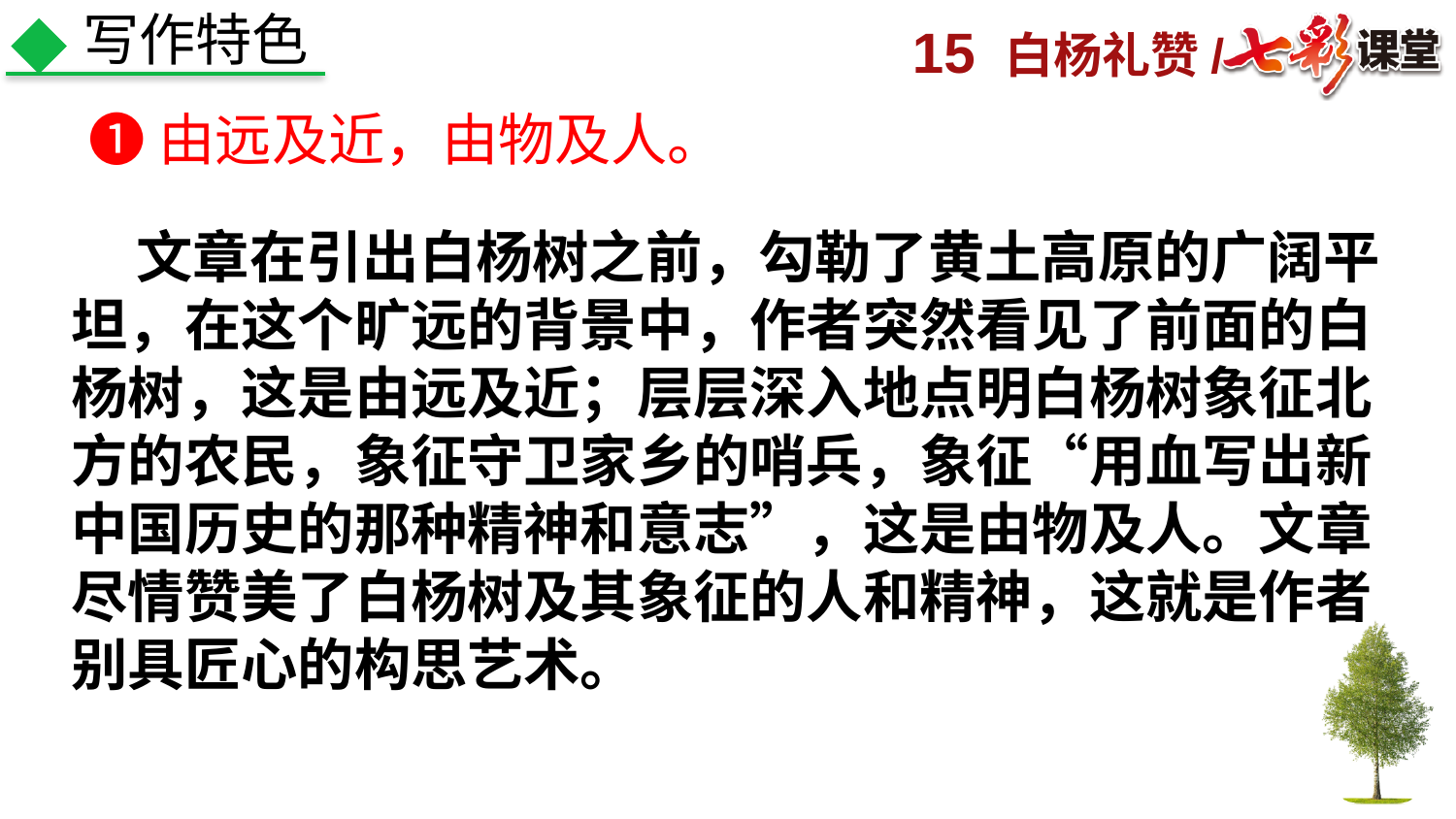

写作特色

❶由远及近，由物及人。
    文章在引出白杨树之前，勾勒了黄土高原的广阔平坦，在这个旷远的背景中，作者突然看见了前面的白杨树，这是由远及近；层层深入地点明白杨树象征北方的农民，象征守卫家乡的哨兵，象征“用血写出新中国历史的那种精神和意志”，这是由物及人。文章尽情赞美了白杨树及其象征的人和精神，这就是作者别具匠心的构思艺术。